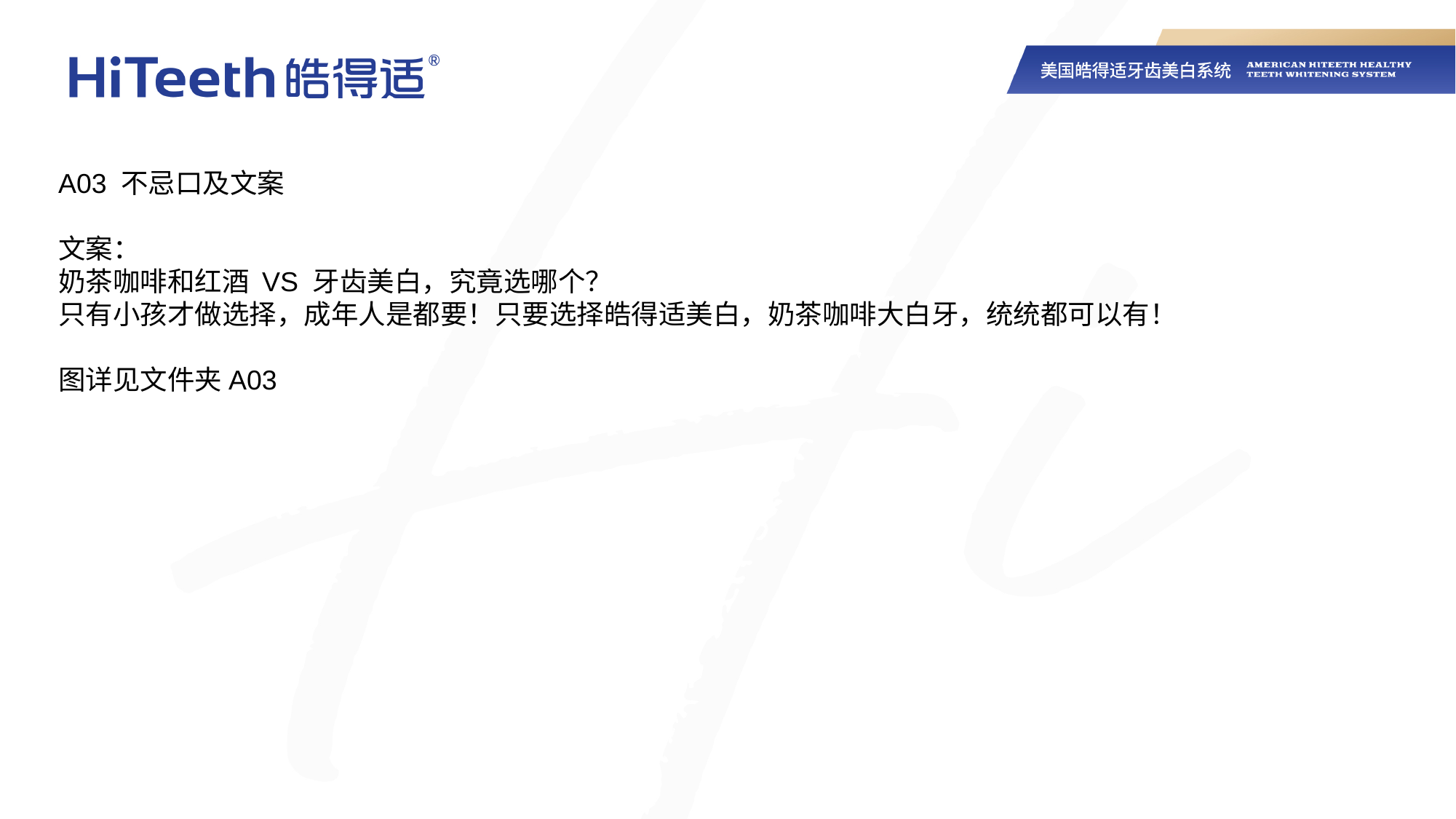

A03 不忌口及文案

文案：
奶茶咖啡和红酒 VS 牙齿美白，究竟选哪个？
只有小孩才做选择，成年人是都要！只要选择皓得适美白，奶茶咖啡大白牙，统统都可以有！

图详见文件夹A03